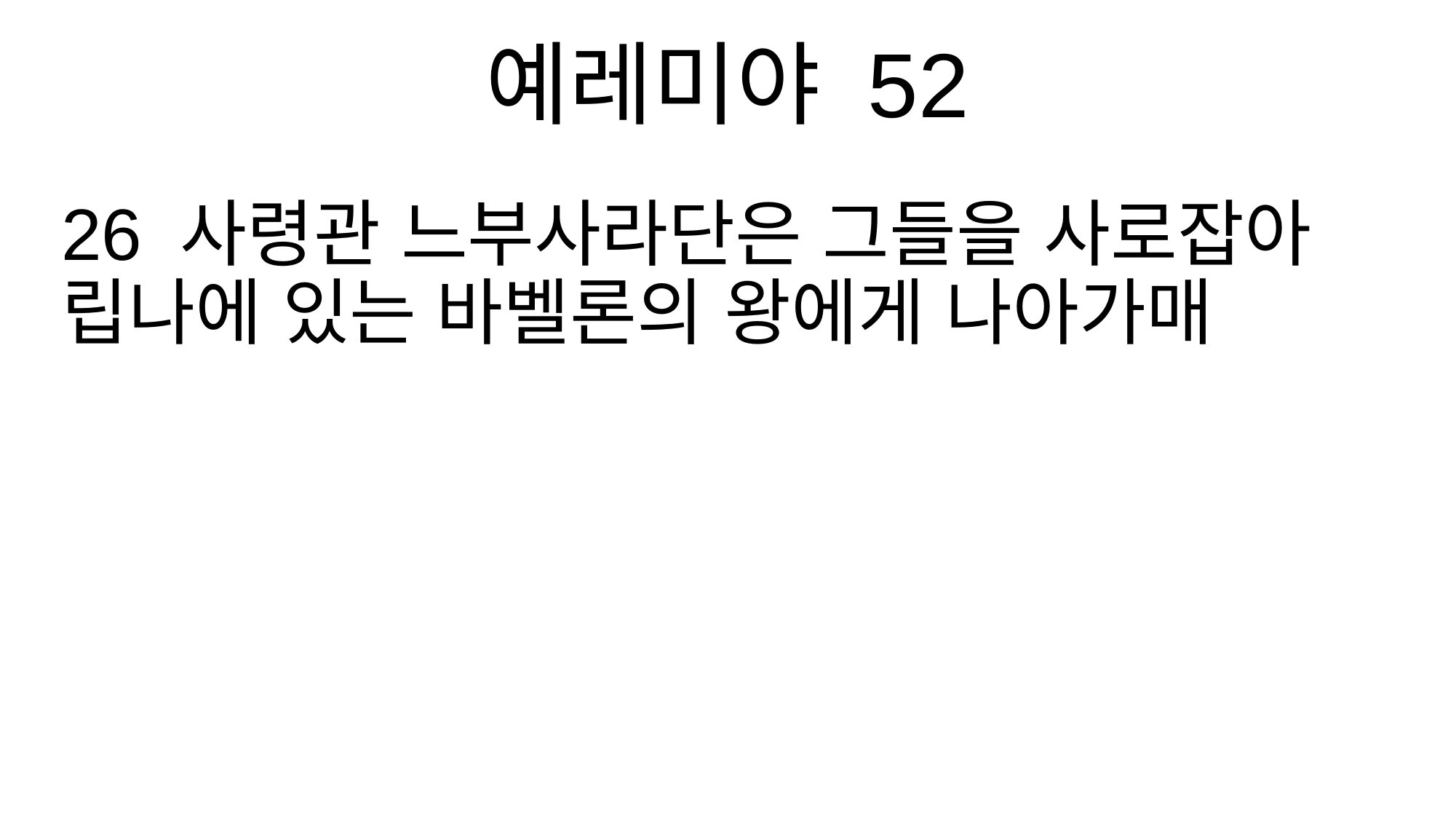

예레미야 52
26 사령관 느부사라단은 그들을 사로잡아 립나에 있는 바벨론의 왕에게 나아가매